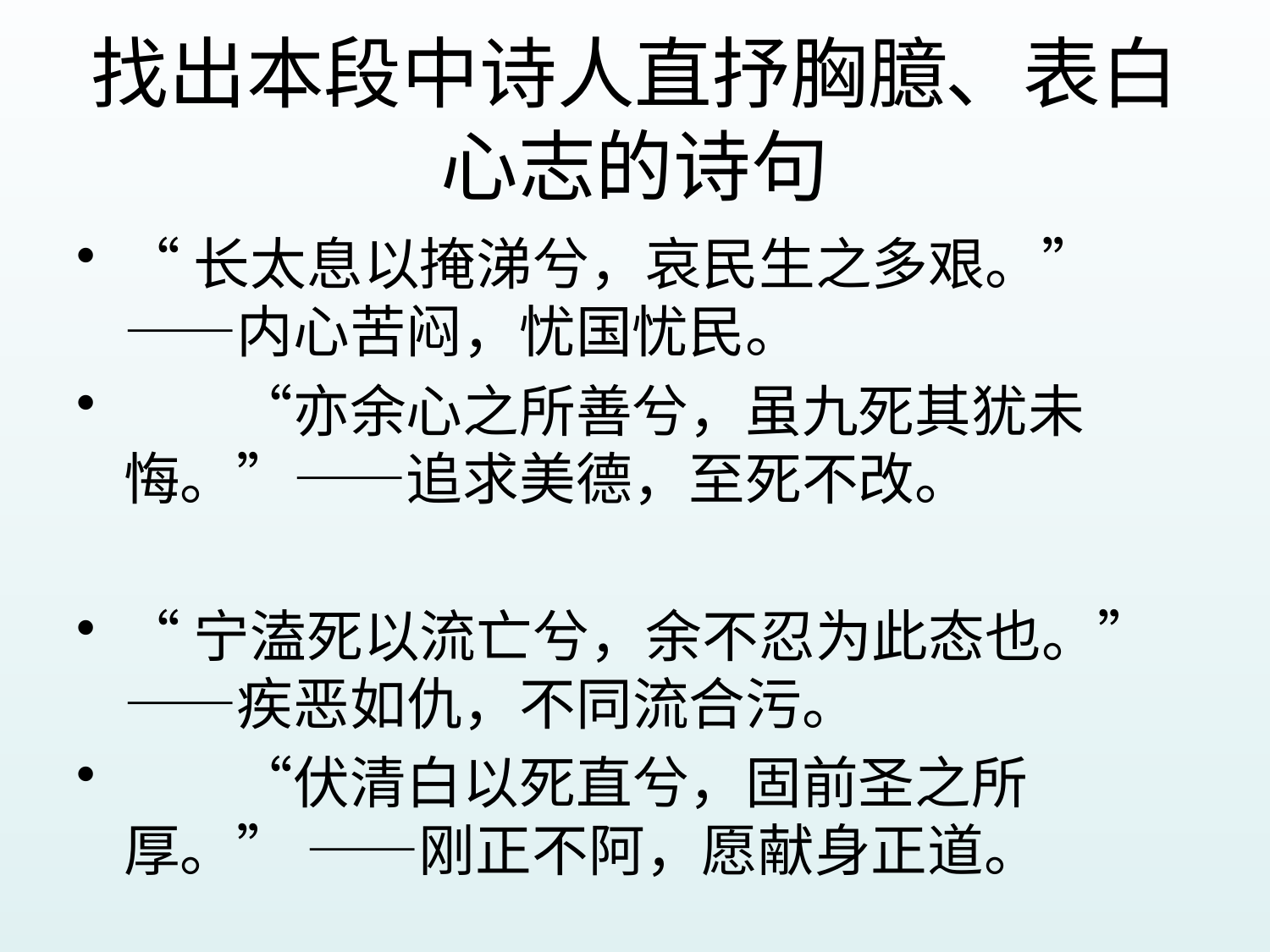

# 找出本段中诗人直抒胸臆、表白心志的诗句
“长太息以掩涕兮，哀民生之多艰。” ——内心苦闷，忧国忧民。
　　“亦余心之所善兮，虽九死其犹未悔。”——追求美德，至死不改。

“宁溘死以流亡兮，余不忍为此态也。” ——疾恶如仇，不同流合污。
　　“伏清白以死直兮，固前圣之所厚。” ——刚正不阿，愿献身正道。